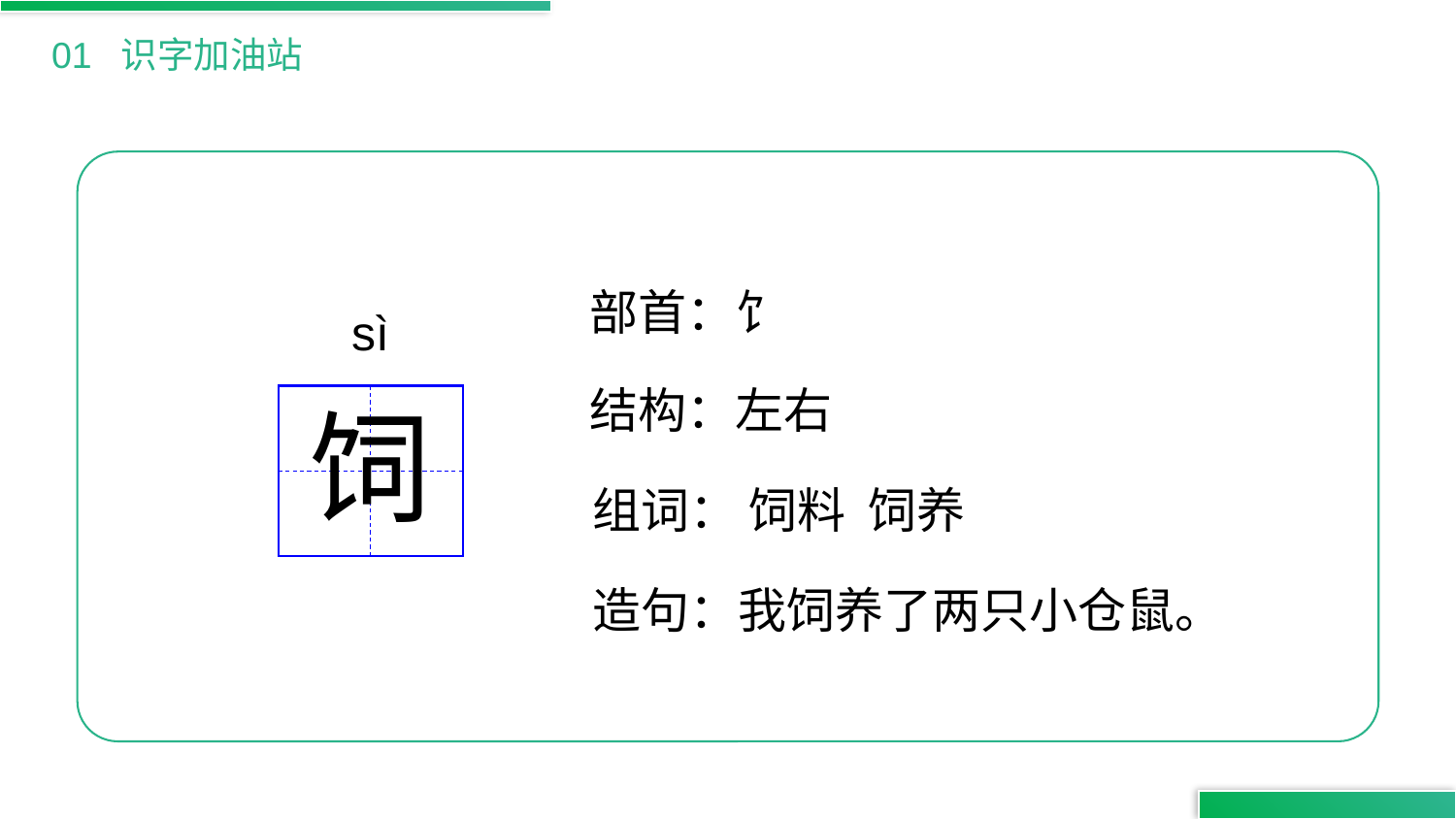

01  识字加油站
部首：饣
sì
结构：左右

饲
组词： 饲料  饲养
造句：我饲养了两只小仓鼠。